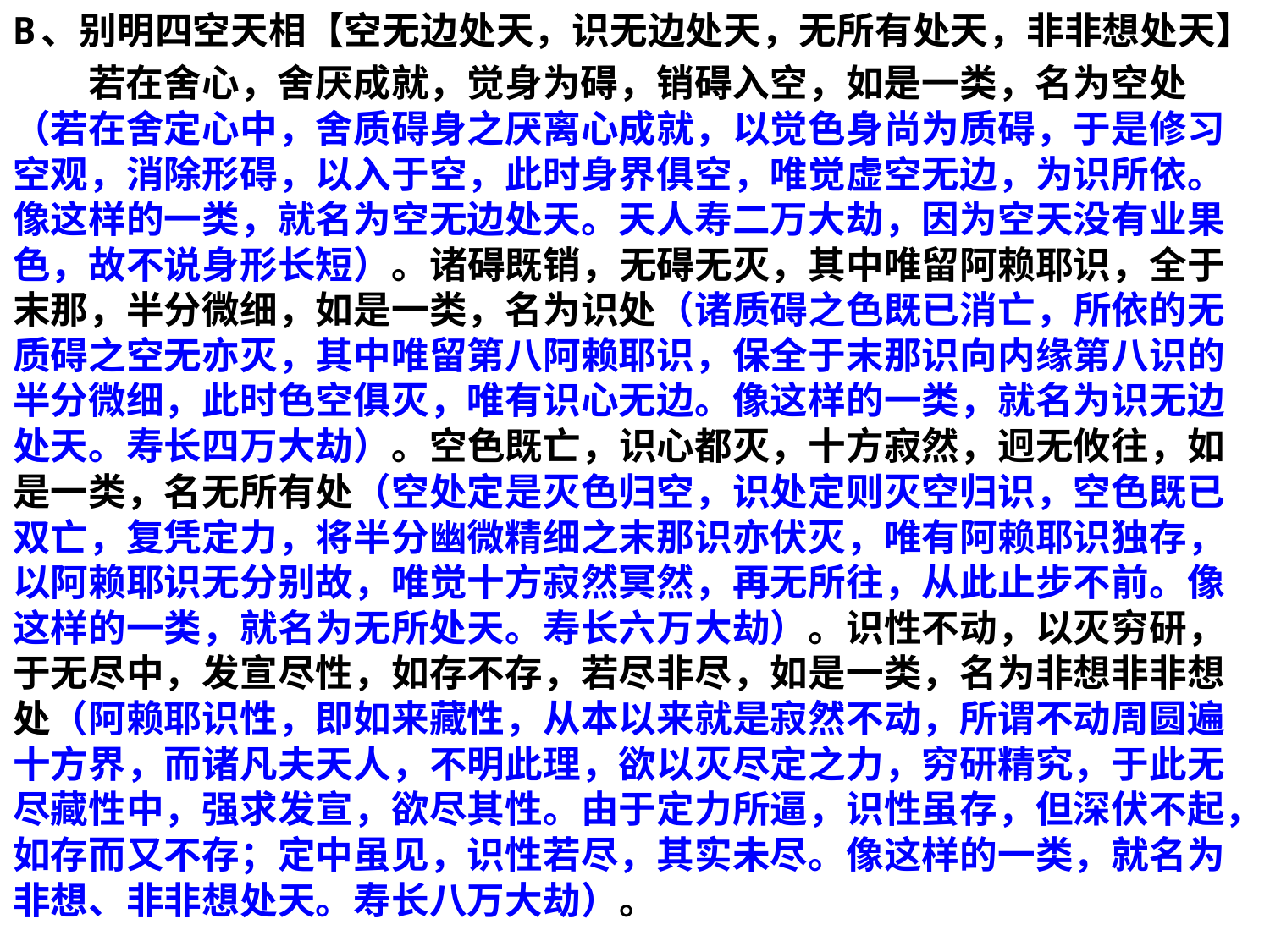

B、别明四空天相【空无边处天，识无边处天，无所有处天，非非想处天】
        若在舍心，舍厌成就，觉身为碍，销碍入空，如是一类，名为空处（若在舍定心中，舍质碍身之厌离心成就，以觉色身尚为质碍，于是修习空观，消除形碍，以入于空，此时身界俱空，唯觉虚空无边，为识所依。像这样的一类，就名为空无边处天。天人寿二万大劫，因为空天没有业果色，故不说身形长短）。诸碍既销，无碍无灭，其中唯留阿赖耶识，全于末那，半分微细，如是一类，名为识处（诸质碍之色既已消亡，所依的无质碍之空无亦灭，其中唯留第八阿赖耶识，保全于末那识向内缘第八识的半分微细，此时色空俱灭，唯有识心无边。像这样的一类，就名为识无边处天。寿长四万大劫）。空色既亡，识心都灭，十方寂然，迥无攸往，如是一类，名无所有处（空处定是灭色归空，识处定则灭空归识，空色既已双亡，复凭定力，将半分幽微精细之末那识亦伏灭，唯有阿赖耶识独存，以阿赖耶识无分别故，唯觉十方寂然冥然，再无所往，从此止步不前。像这样的一类，就名为无所处天。寿长六万大劫）。识性不动，以灭穷研，于无尽中，发宣尽性，如存不存，若尽非尽，如是一类，名为非想非非想处（阿赖耶识性，即如来藏性，从本以来就是寂然不动，所谓不动周圆遍十方界，而诸凡夫天人，不明此理，欲以灭尽定之力，穷研精究，于此无尽藏性中，强求发宣，欲尽其性。由于定力所逼，识性虽存，但深伏不起，如存而又不存；定中虽见，识性若尽，其实未尽。像这样的一类，就名为非想、非非想处天。寿长八万大劫）。